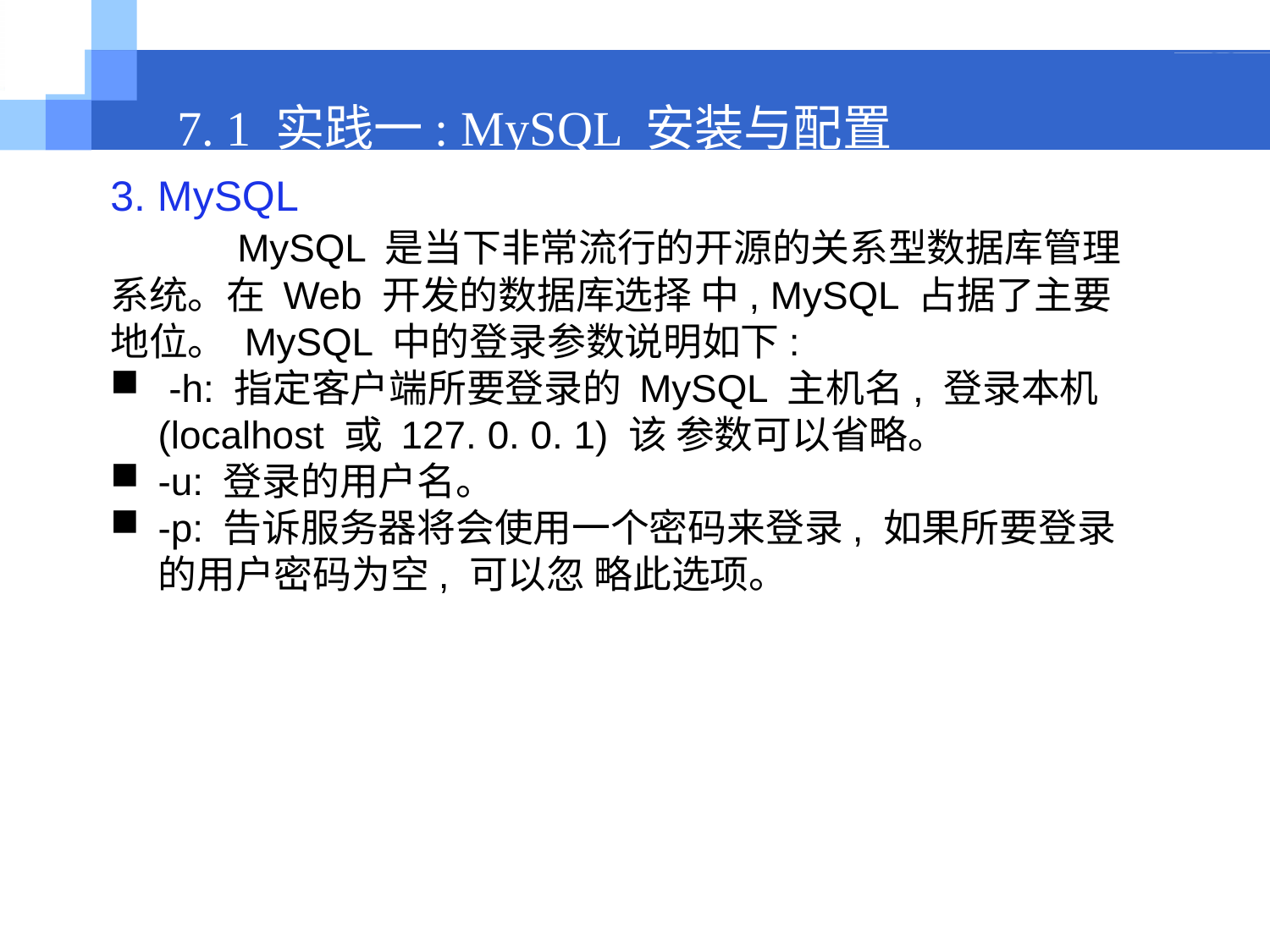

7. 1 实践一: MySQL 安装与配置
3. MySQL
	MySQL 是当下非常流行的开源的关系型数据库管理系统。在 Web 开发的数据库选择 中, MySQL 占据了主要地位。 MySQL 中的登录参数说明如下:
 -h: 指定客户端所要登录的 MySQL 主机名, 登录本机 (localhost 或 127. 0. 0. 1) 该 参数可以省略。
-u: 登录的用户名。
-p: 告诉服务器将会使用一个密码来登录, 如果所要登录的用户密码为空, 可以忽 略此选项。